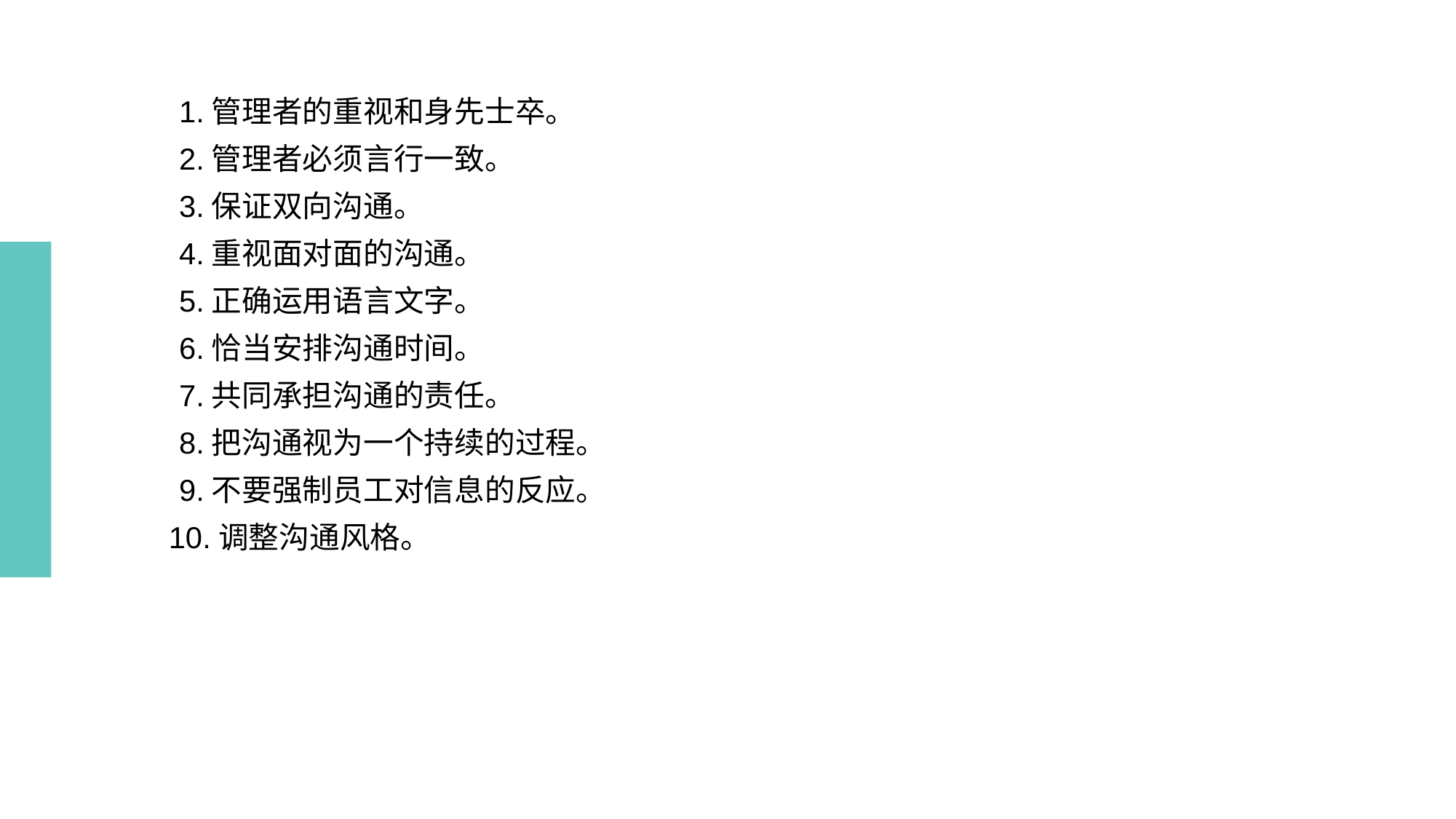

# 1.管理者的重视和身先士卒。
　　2.管理者必须言行一致。
　　3.保证双向沟通。
　　4.重视面对面的沟通。
　　5.正确运用语言文字。
　　6.恰当安排沟通时间。
　　7.共同承担沟通的责任。
　　8.把沟通视为一个持续的过程。
　　9.不要强制员工对信息的反应。
　   10.调整沟通风格。